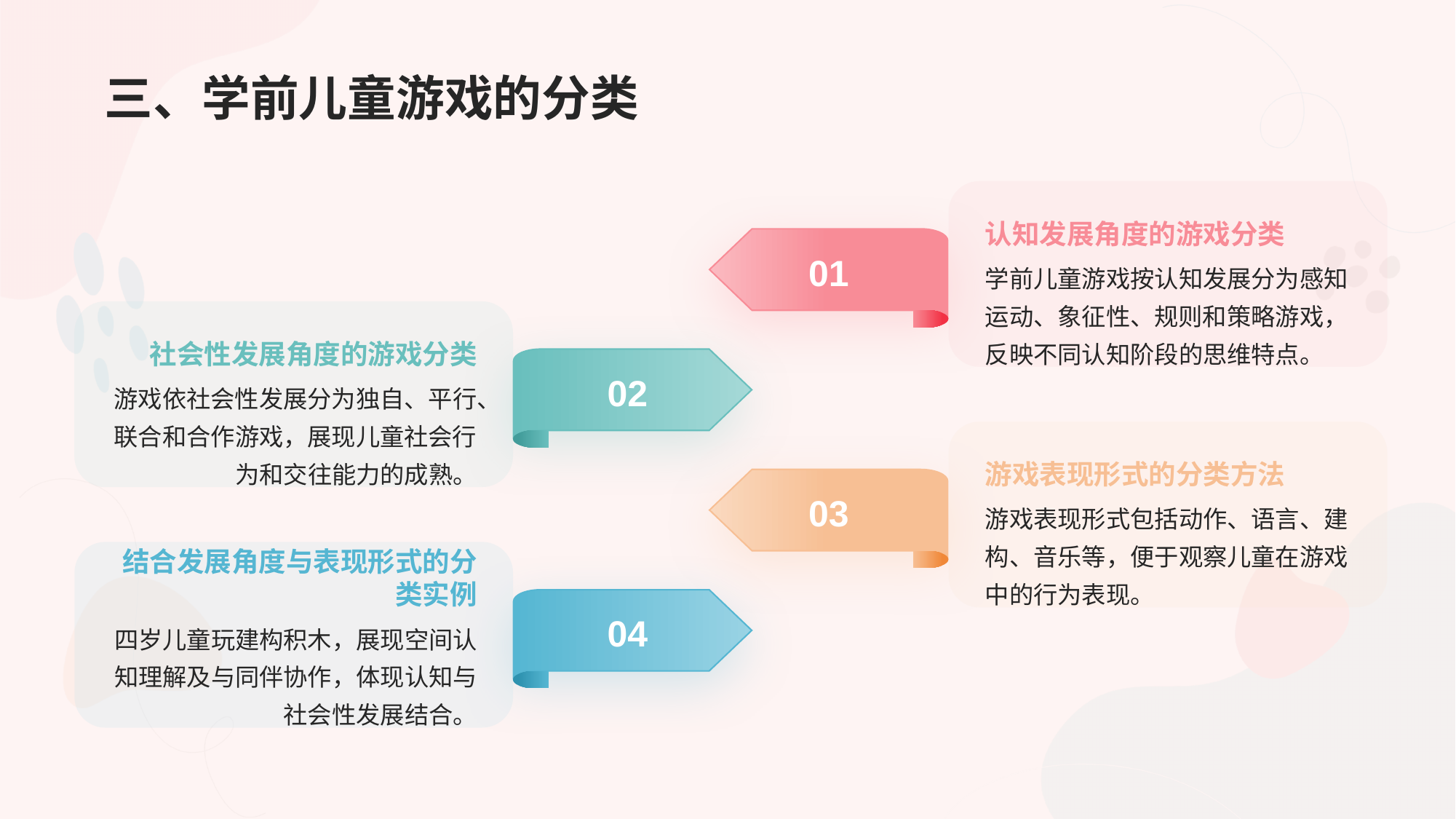

# 三、学前儿童游戏的分类

认知发展角度的游戏分类
01
学前儿童游戏按认知发展分为感知运动、象征性、规则和策略游戏，反映不同认知阶段的思维特点。

社会性发展角度的游戏分类
02
游戏依社会性发展分为独自、平行、联合和合作游戏，展现儿童社会行为和交往能力的成熟。

游戏表现形式的分类方法
03
游戏表现形式包括动作、语言、建构、音乐等，便于观察儿童在游戏中的行为表现。

结合发展角度与表现形式的分类实例
04
四岁儿童玩建构积木，展现空间认知理解及与同伴协作，体现认知与社会性发展结合。